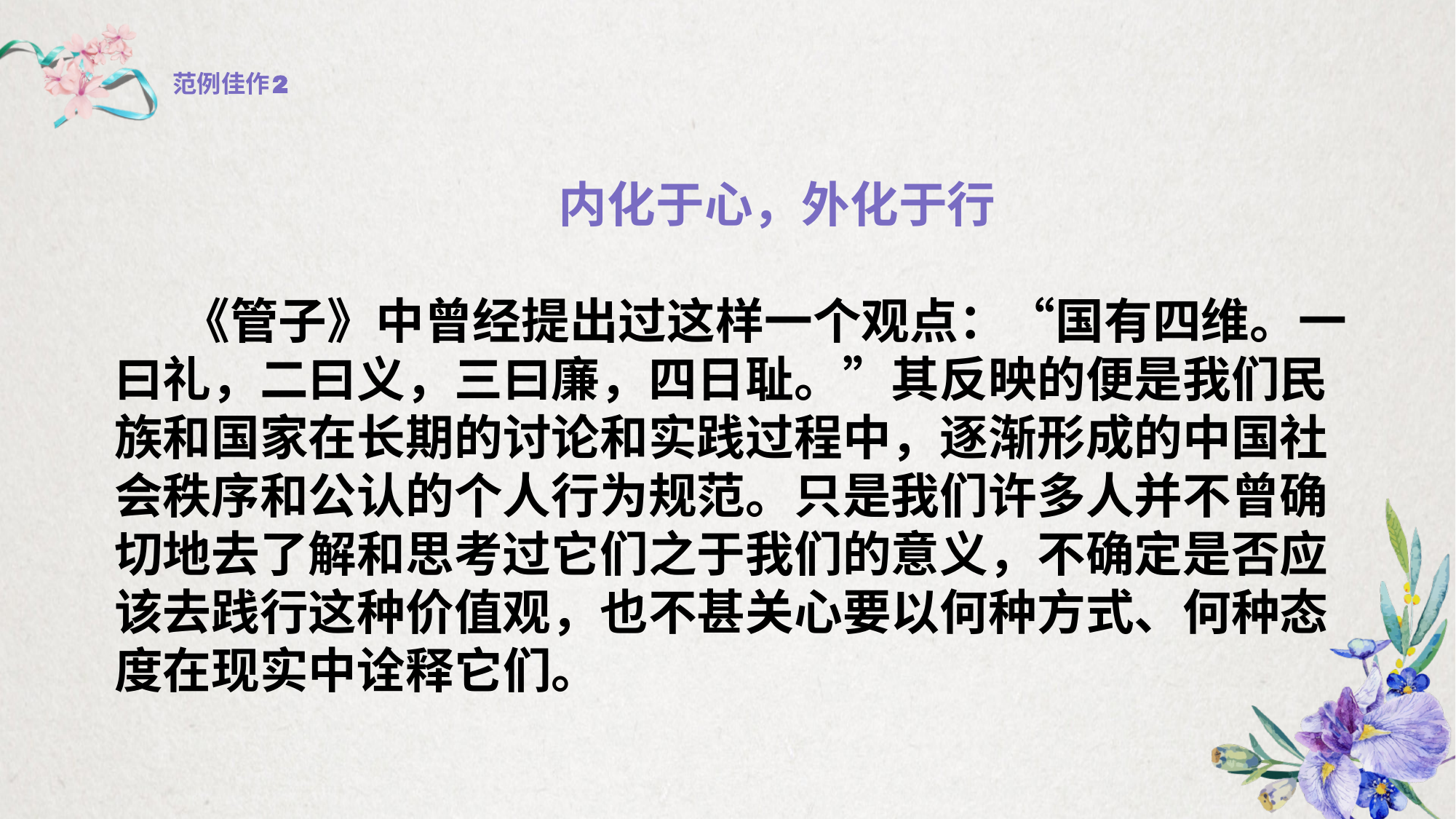

# 范例佳作2
       内化于心，外化于行

     《管子》中曾经提出过这样一个观点：“国有四维。一曰礼，二曰义，三曰廉，四日耻。”其反映的便是我们民族和国家在长期的讨论和实践过程中，逐渐形成的中国社会秩序和公认的个人行为规范。只是我们许多人并不曾确切地去了解和思考过它们之于我们的意义，不确定是否应该去践行这种价值观，也不甚关心要以何种方式、何种态度在现实中诠释它们。